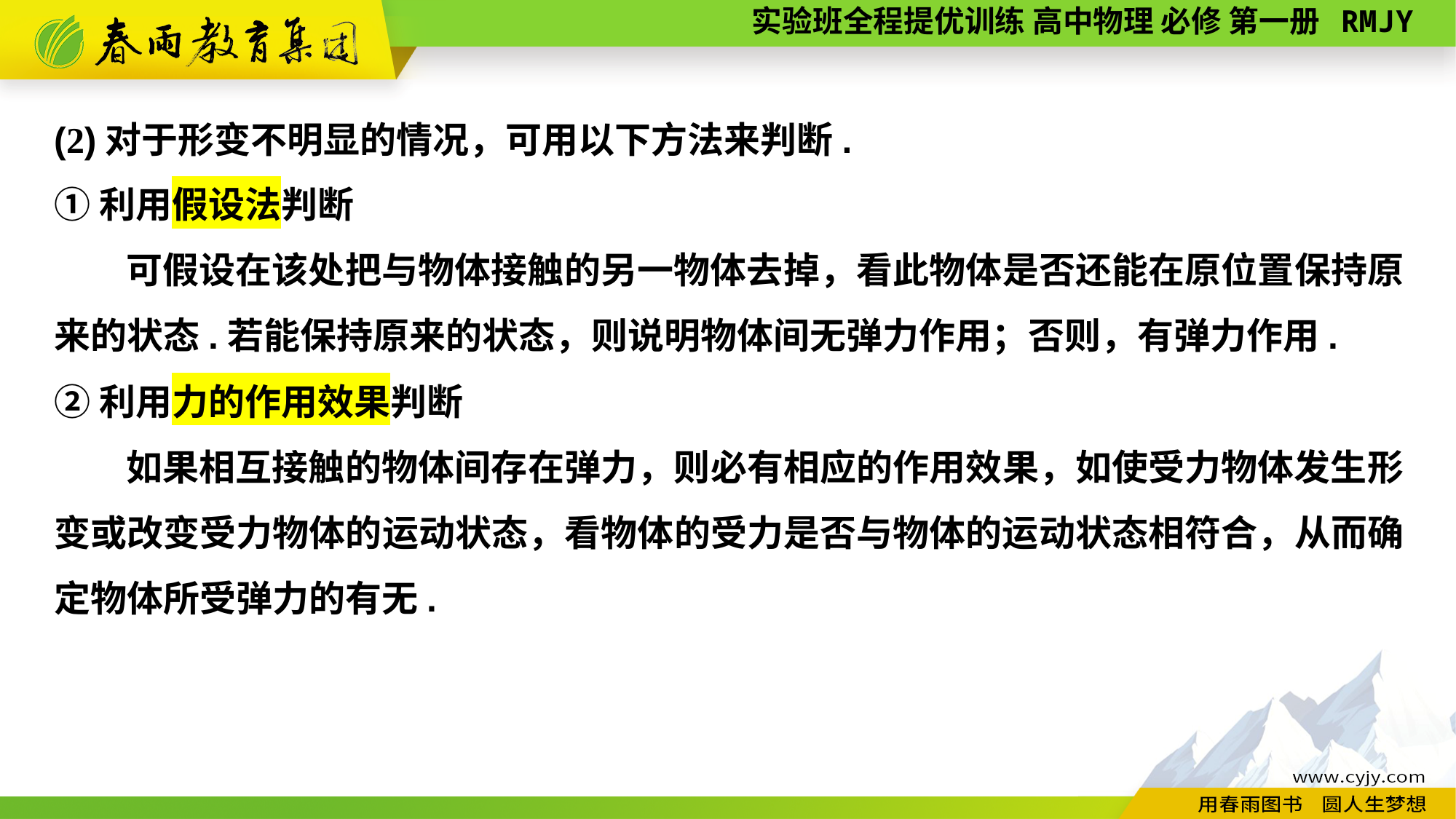

(2)对于形变不明显的情况，可用以下方法来判断.
①利用假设法判断
可假设在该处把与物体接触的另一物体去掉，看此物体是否还能在原位置保持原来的状态.若能保持原来的状态，则说明物体间无弹力作用；否则，有弹力作用.
②利用力的作用效果判断
如果相互接触的物体间存在弹力，则必有相应的作用效果，如使受力物体发生形变或改变受力物体的运动状态，看物体的受力是否与物体的运动状态相符合，从而确定物体所受弹力的有无.